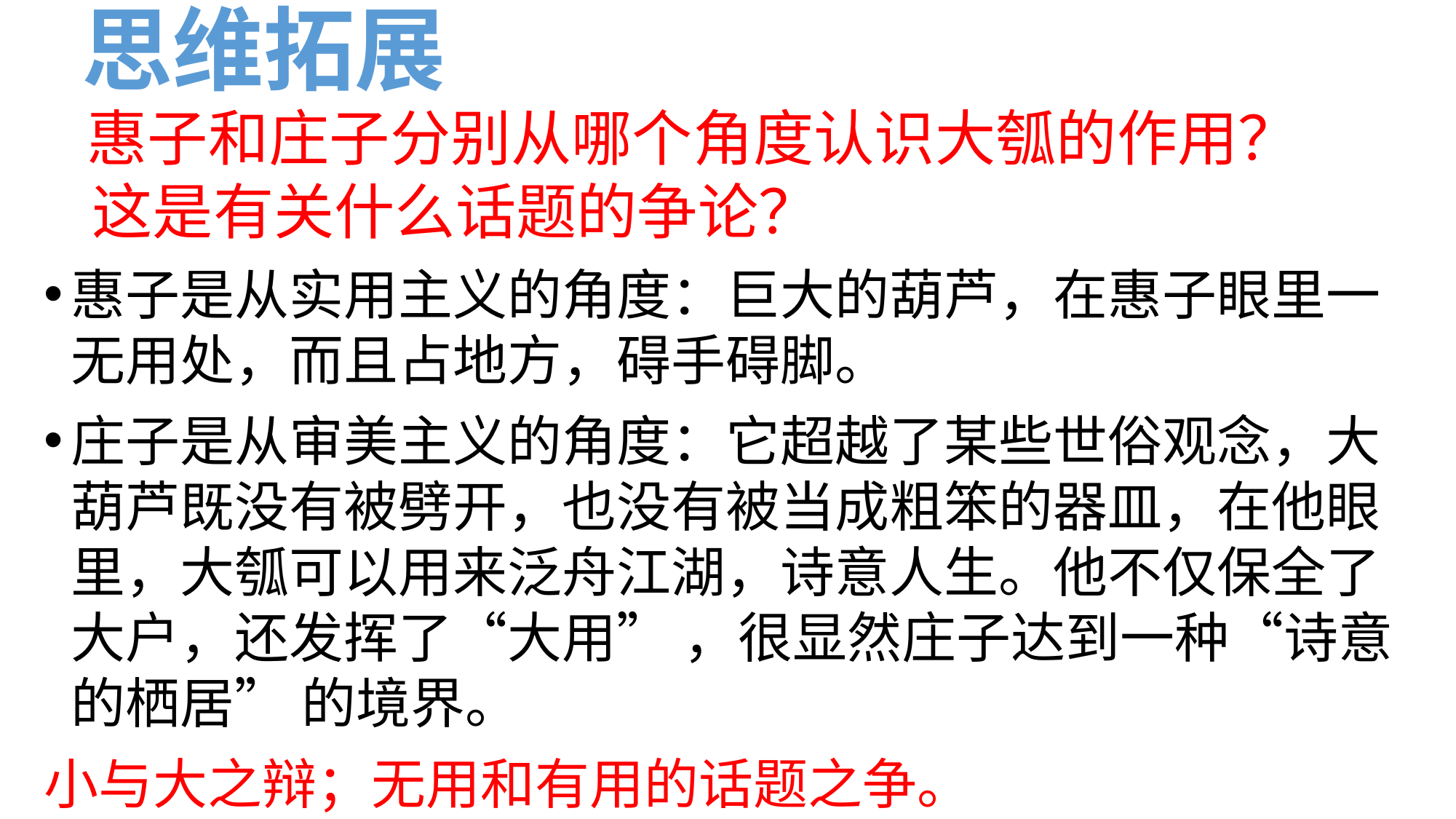

思维拓展
  惠子和庄子分别从哪个角度认识大瓠的作用？
  这是有关什么话题的争论？
惠子是从实用主义的角度：巨大的葫芦，在惠子眼里一无用处，而且占地方，碍手碍脚。
庄子是从审美主义的角度：它超越了某些世俗观念，大葫芦既没有被劈开，也没有被当成粗笨的器皿，在他眼里，大瓠可以用来泛舟江湖，诗意人生。他不仅保全了大户，还发挥了“大用” ，很显然庄子达到一种“诗意的栖居” 的境界。
小与大之辩；无用和有用的话题之争。